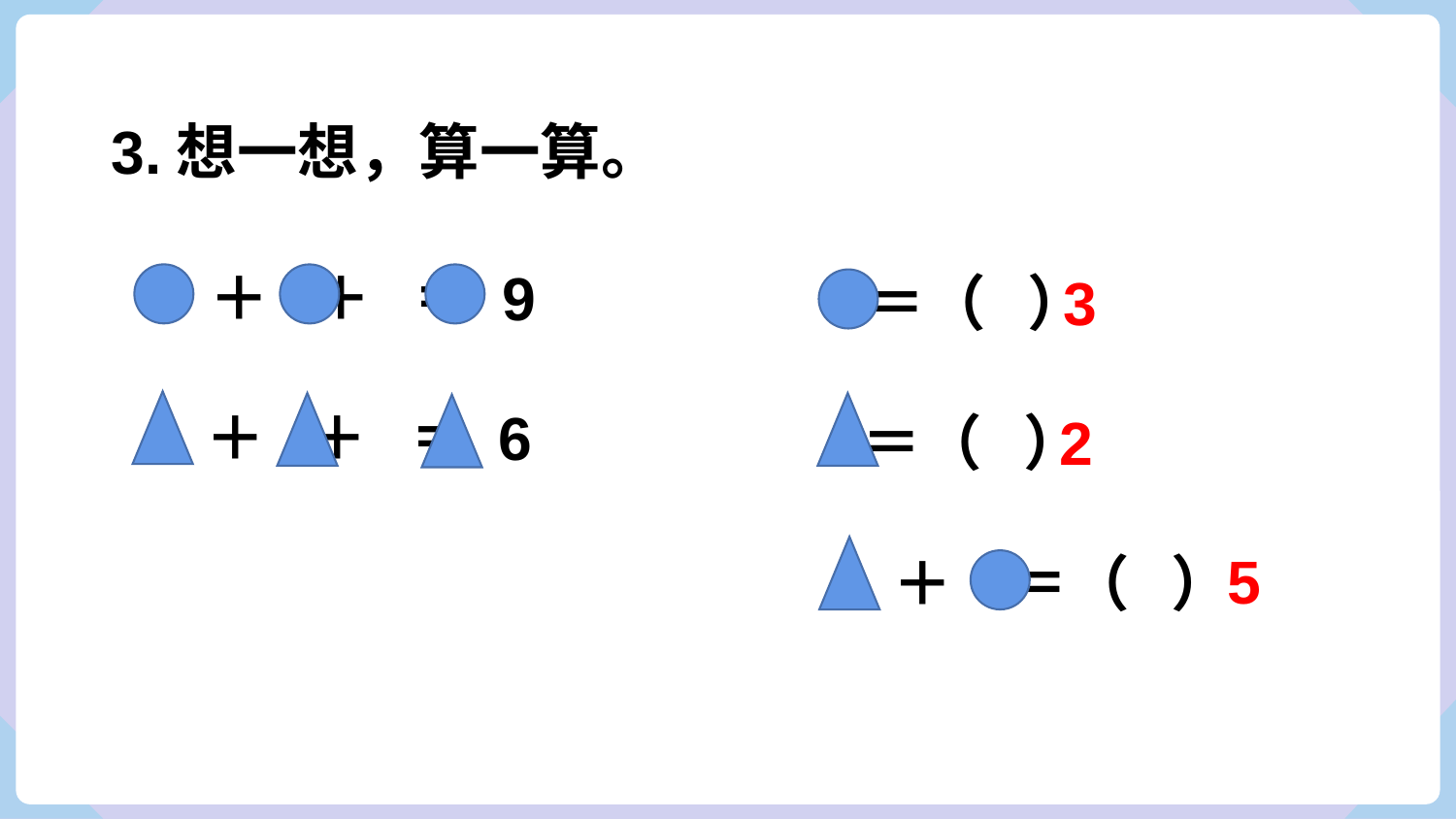

3.想一想，算一算。
＋   ＋   ＝ 9
    ＝（   ）
3

＋   ＋   ＝ 6

    ＝（   ）
2

5
＋    ＝（   ）